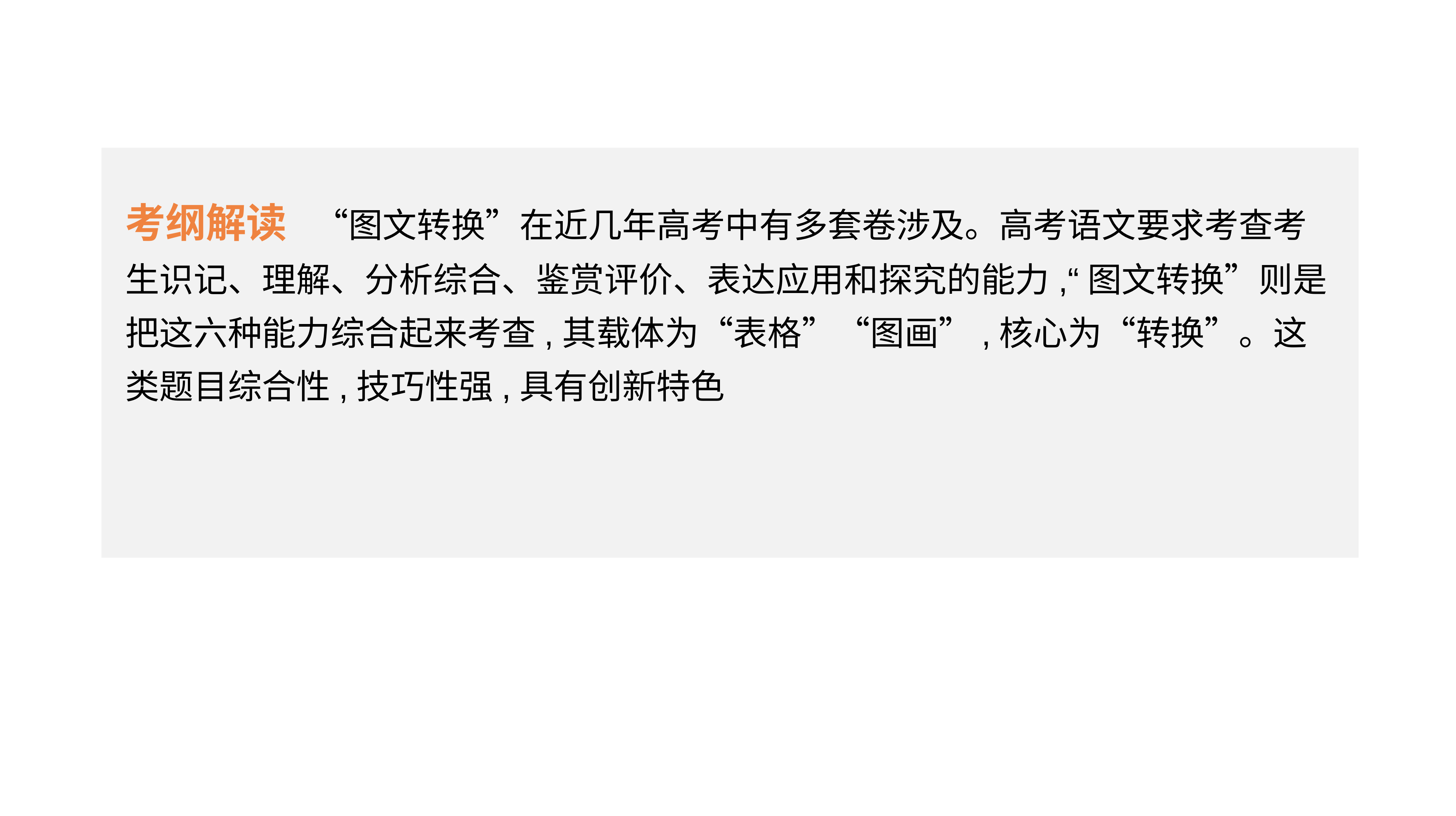

考纲解读   “图文转换”在近几年高考中有多套卷涉及。高考语文要求考查考生识记、理解、分析综合、鉴赏评价、表达应用和探究的能力,“图文转换”则是把这六种能力综合起来考查,其载体为“表格”“图画”,核心为“转换”。这类题目综合性,技巧性强,具有创新特色